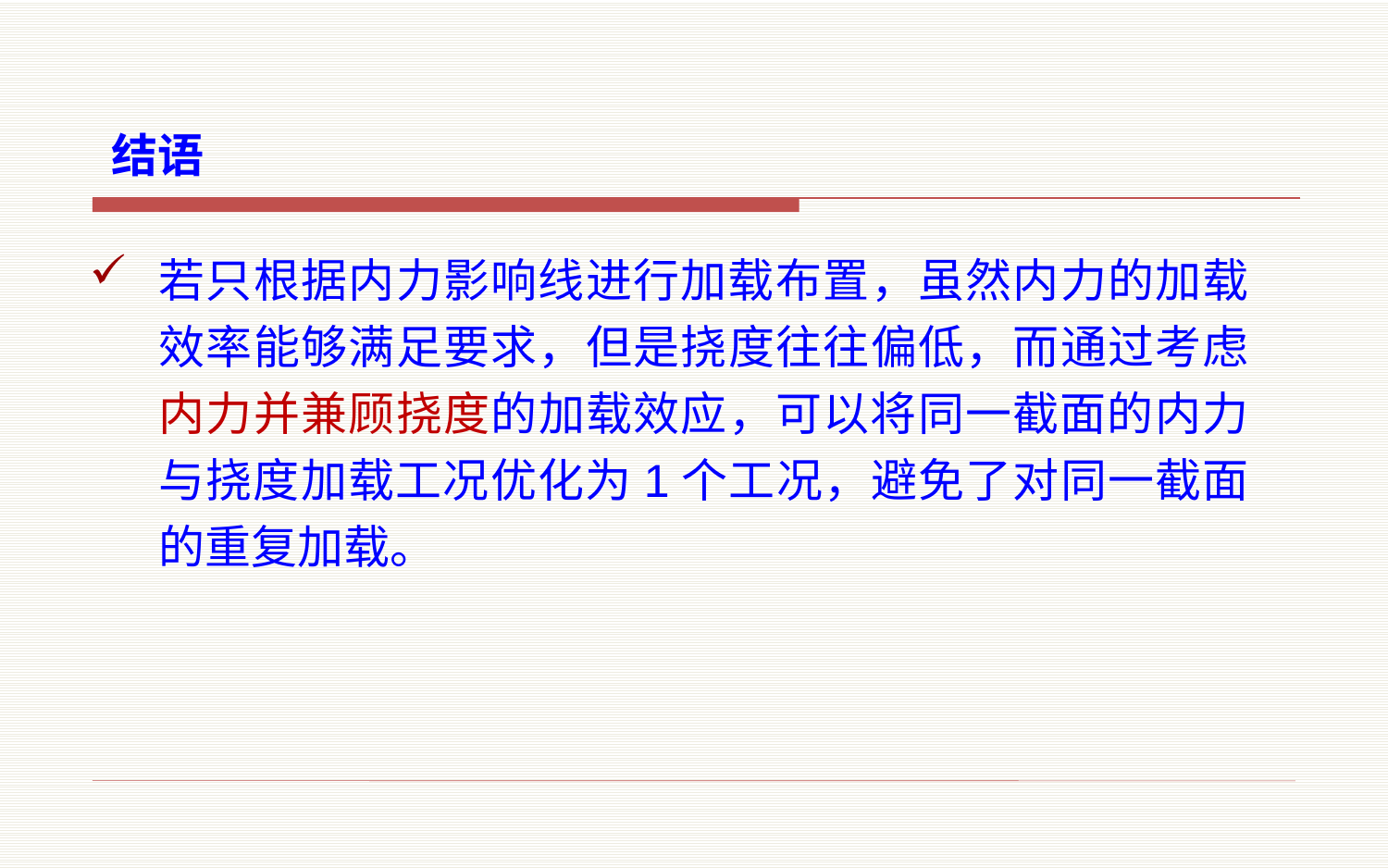

结语
若只根据内力影响线进行加载布置，虽然内力的加载效率能够满足要求，但是挠度往往偏低，而通过考虑内力并兼顾挠度的加载效应，可以将同一截面的内力与挠度加载工况优化为1个工况，避免了对同一截面的重复加载。